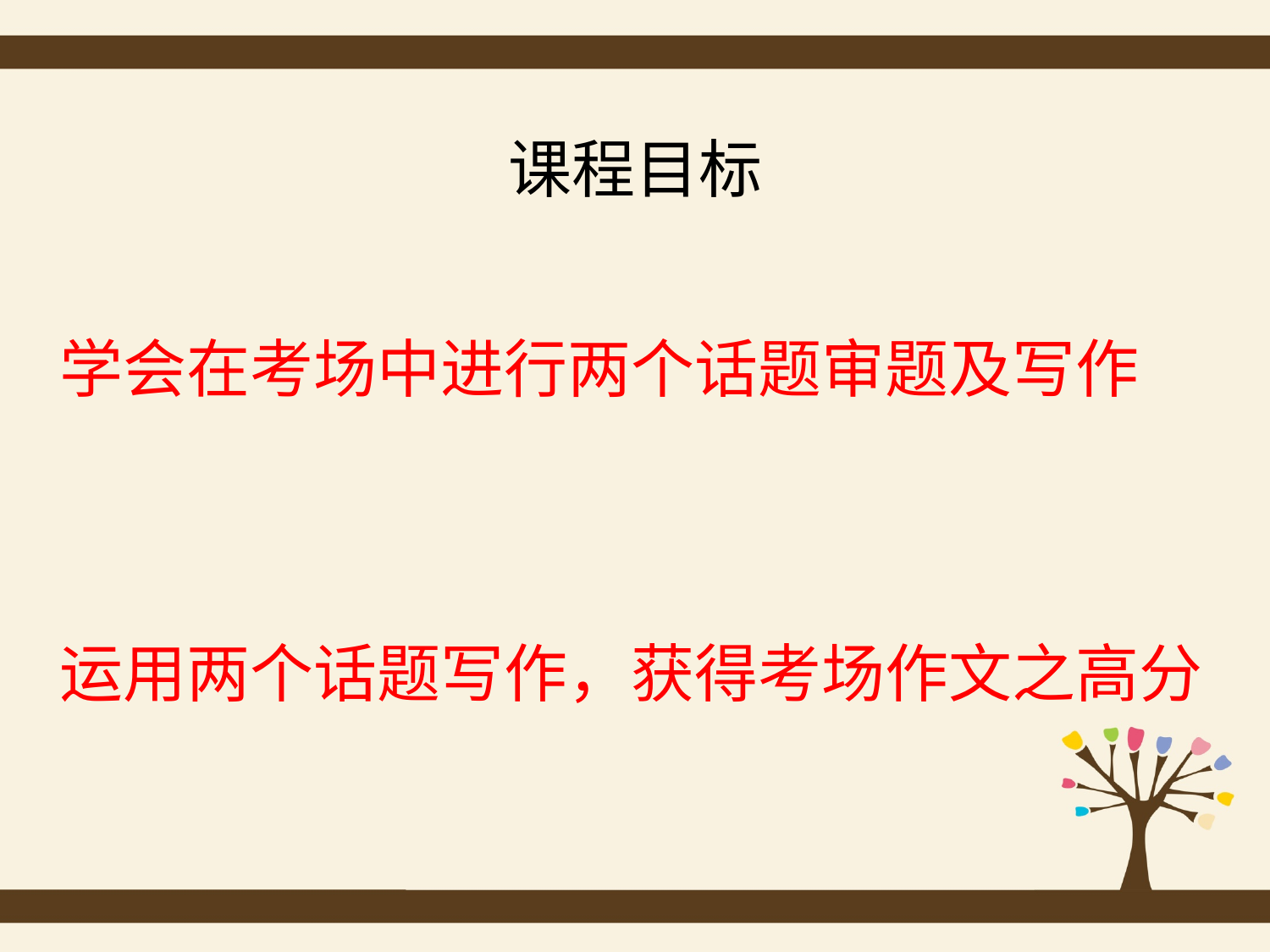

课程目标
学会在考场中进行两个话题审题及写作

运用两个话题写作，获得考场作文之高分